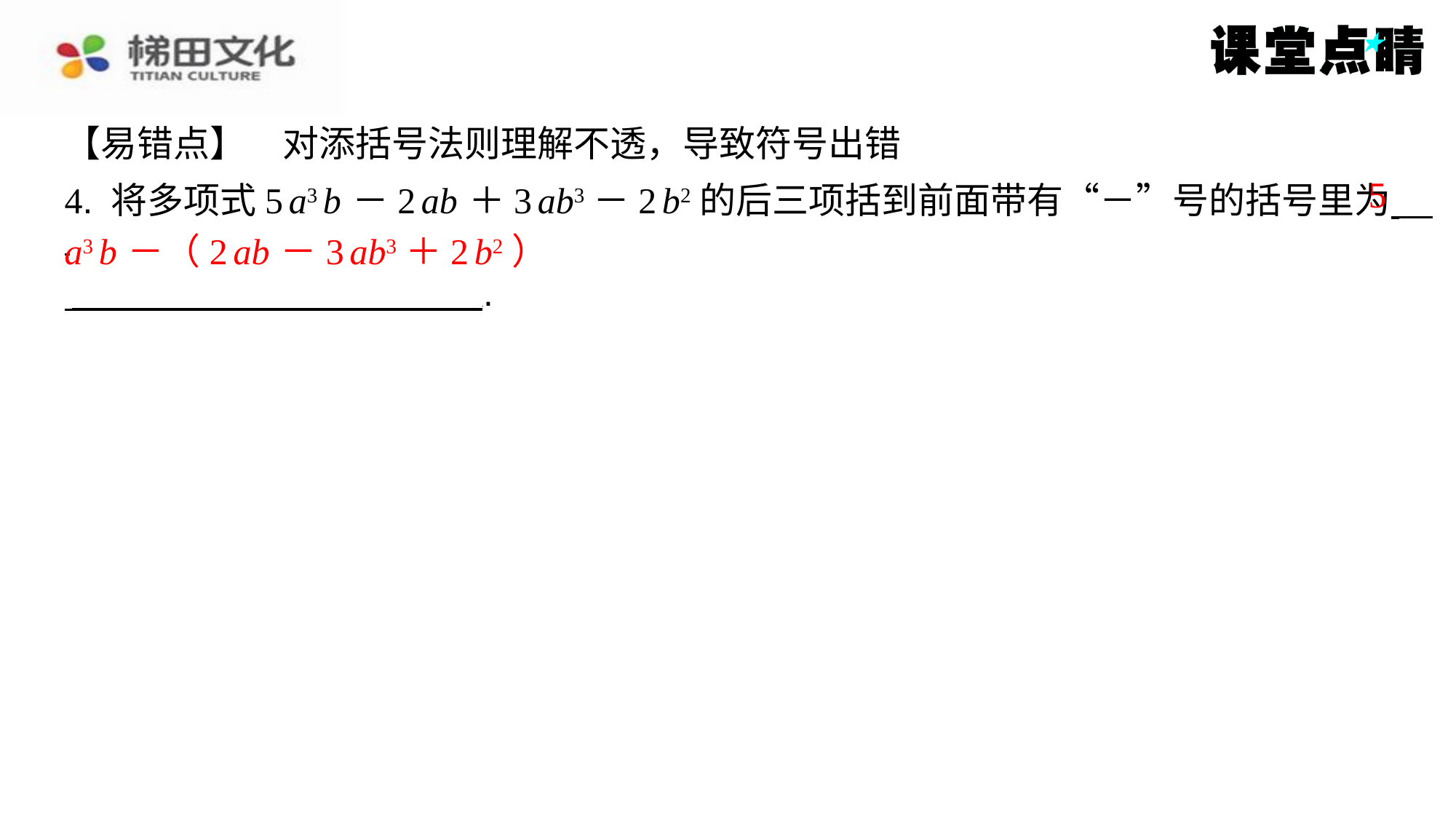

【易错点】　对添括号法则理解不透，导致符号出错
4. 将多项式5 a3 b －2 ab ＋3 ab3－2 b2的后三项括到前面带有“－”号的括号里为        ⁠
                                                               ⁠.
5
a3 b －（2 ab －3 ab3＋2 b2）